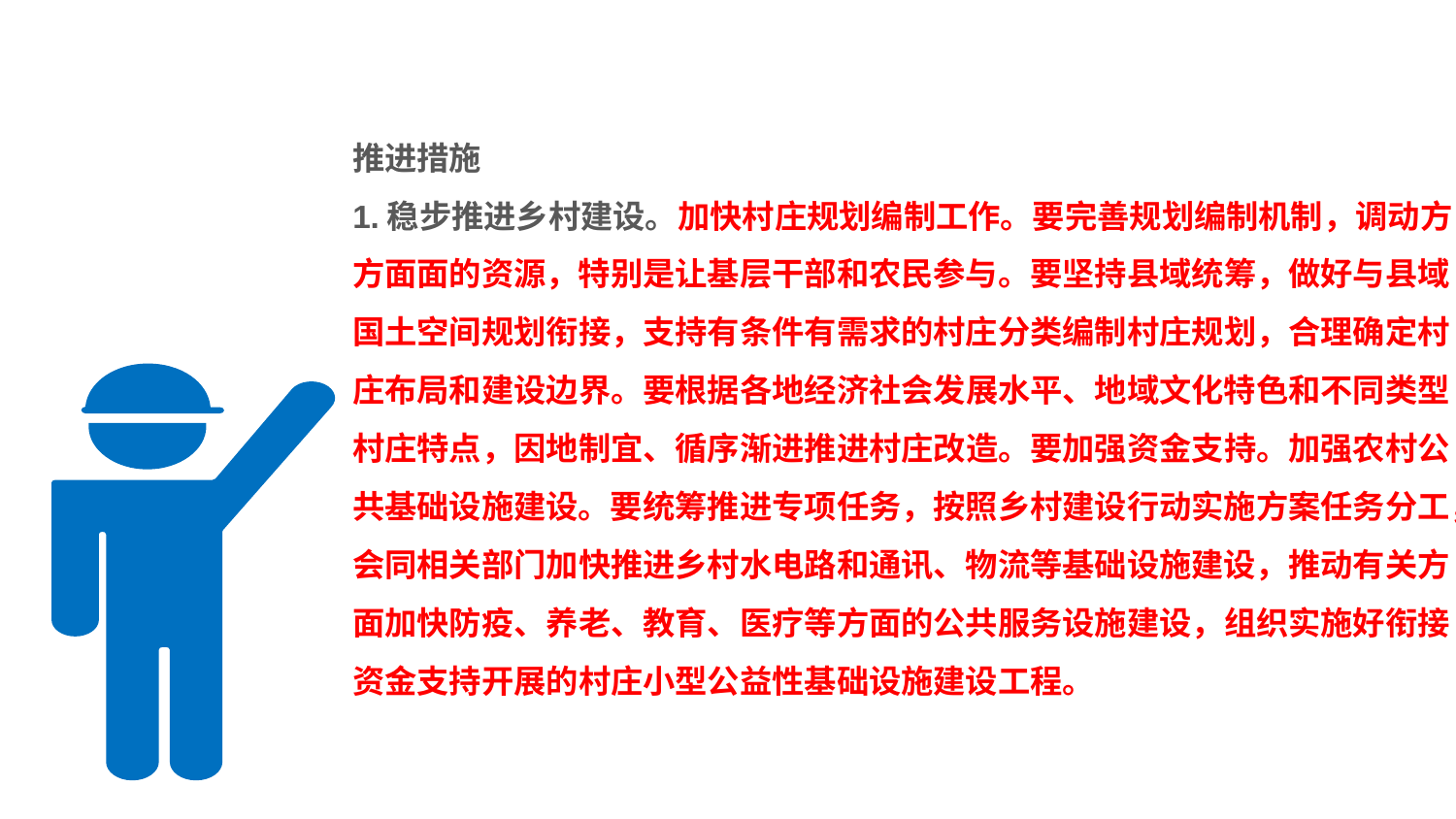

#
推进措施
1.稳步推进乡村建设。加快村庄规划编制工作。要完善规划编制机制，调动方方面面的资源，特别是让基层干部和农民参与。要坚持县域统筹，做好与县域国土空间规划衔接，支持有条件有需求的村庄分类编制村庄规划，合理确定村庄布局和建设边界。要根据各地经济社会发展水平、地域文化特色和不同类型村庄特点，因地制宜、循序渐进推进村庄改造。要加强资金支持。加强农村公共基础设施建设。要统筹推进专项任务，按照乡村建设行动实施方案任务分工，会同相关部门加快推进乡村水电路和通讯、物流等基础设施建设，推动有关方面加快防疫、养老、教育、医疗等方面的公共服务设施建设，组织实施好衔接资金支持开展的村庄小型公益性基础设施建设工程。